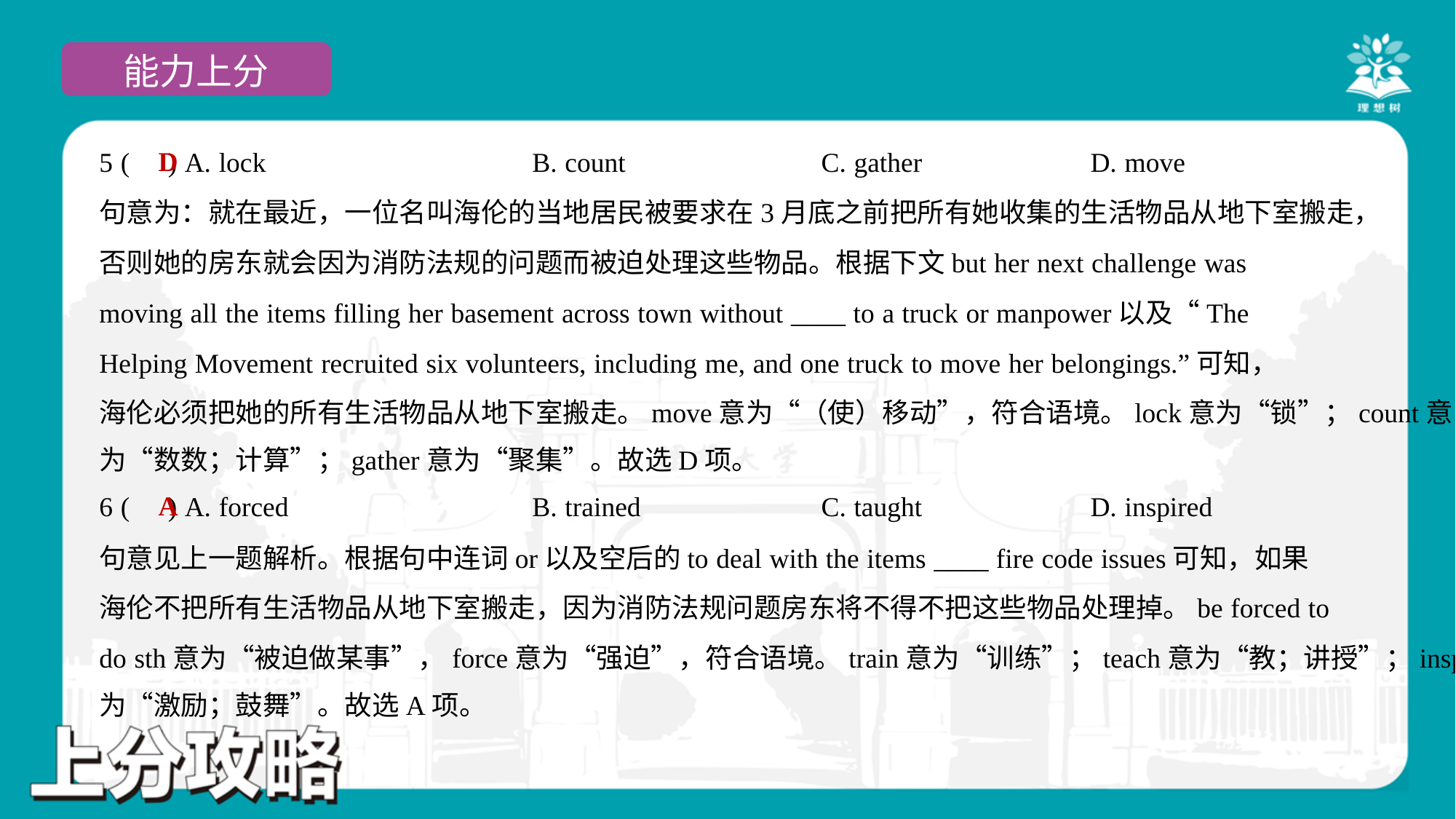

D
5 (     ) A. lock	B. count	C. gather	D. move
句意为：就在最近，一位名叫海伦的当地居民被要求在3月底之前把所有她收集的生活物品从地下室搬走，
否则她的房东就会因为消防法规的问题而被迫处理这些物品。根据下文but her next challenge was
moving all the items filling her basement across town without ____ to a truck or manpower以及“The
Helping Movement recruited six volunteers, including me, and one truck to move her belongings.”可知，
海伦必须把她的所有生活物品从地下室搬走。move意为“（使）移动”，符合语境。lock意为“锁”；count意
为“数数；计算”；gather意为“聚集”。故选D项。
A
6 (     ) A. forced	B. trained	C. taught	D. inspired
句意见上一题解析。根据句中连词or以及空后的to deal with the items ____ fire code issues可知，如果
海伦不把所有生活物品从地下室搬走，因为消防法规问题房东将不得不把这些物品处理掉。be forced to
do sth意为“被迫做某事”，force意为“强迫”，符合语境。train意为“训练”；teach意为“教；讲授”；inspire意
为“激励；鼓舞”。故选A项。